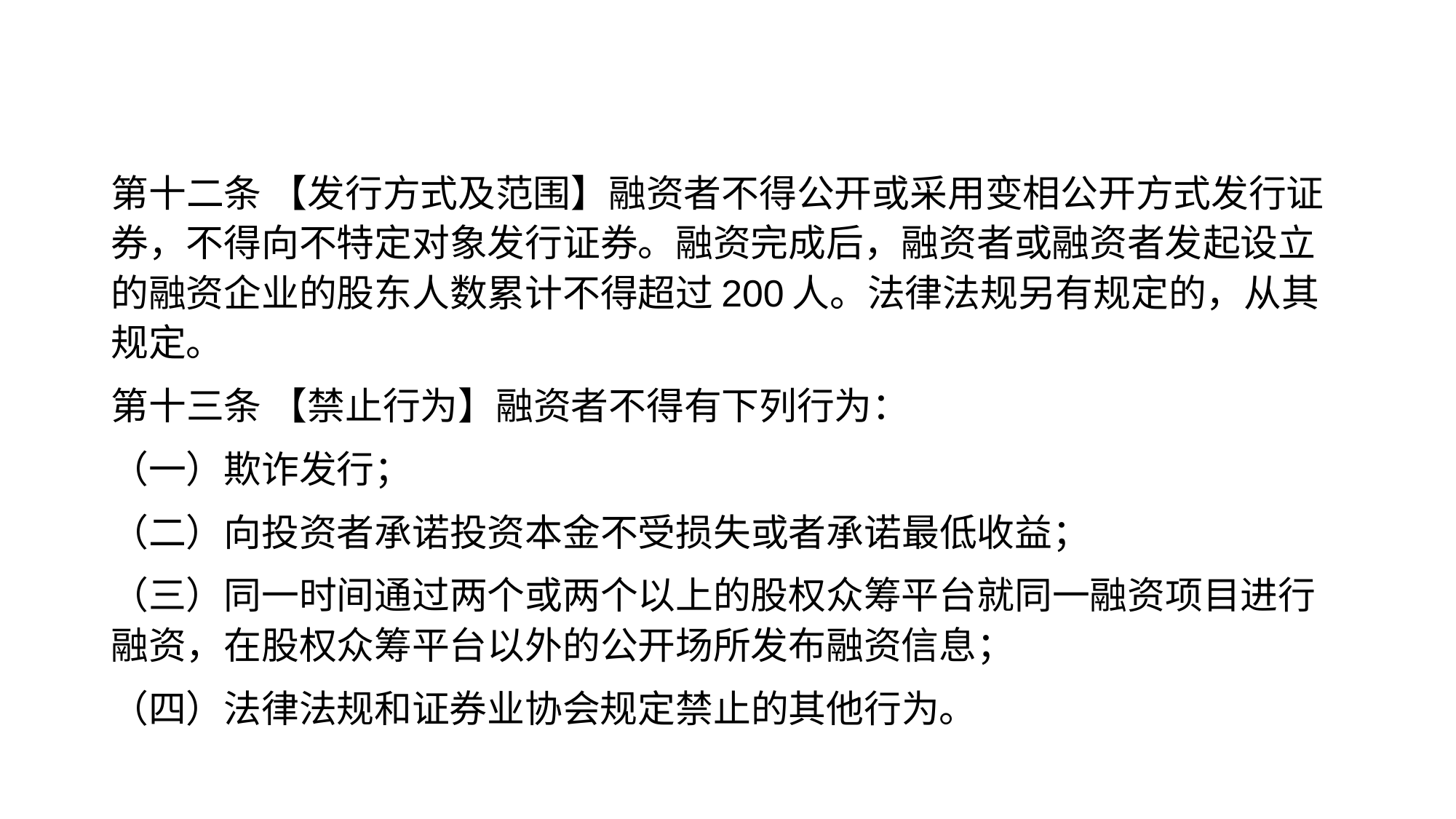

#
第十二条 【发行方式及范围】融资者不得公开或采用变相公开方式发行证券，不得向不特定对象发行证券。融资完成后，融资者或融资者发起设立的融资企业的股东人数累计不得超过200人。法律法规另有规定的，从其规定。
第十三条 【禁止行为】融资者不得有下列行为：
（一）欺诈发行；
（二）向投资者承诺投资本金不受损失或者承诺最低收益；
（三）同一时间通过两个或两个以上的股权众筹平台就同一融资项目进行融资，在股权众筹平台以外的公开场所发布融资信息；
（四）法律法规和证券业协会规定禁止的其他行为。